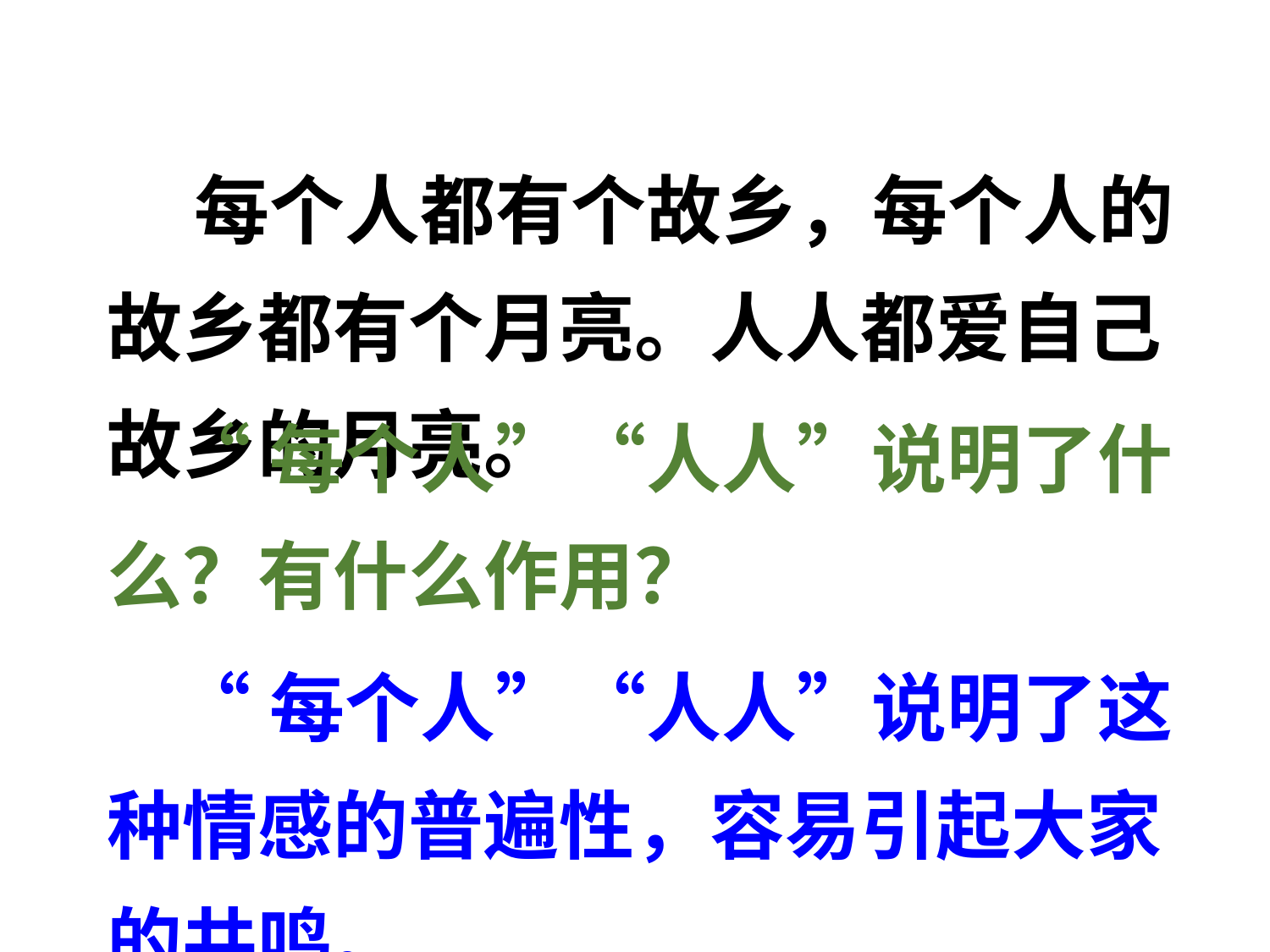

每个人都有个故乡，每个人的故乡都有个月亮。人人都爱自己故乡的月亮。
    “每个人”“人人”说明了什么？有什么作用？
    “每个人”“人人”说明了这种情感的普遍性，容易引起大家的共鸣。